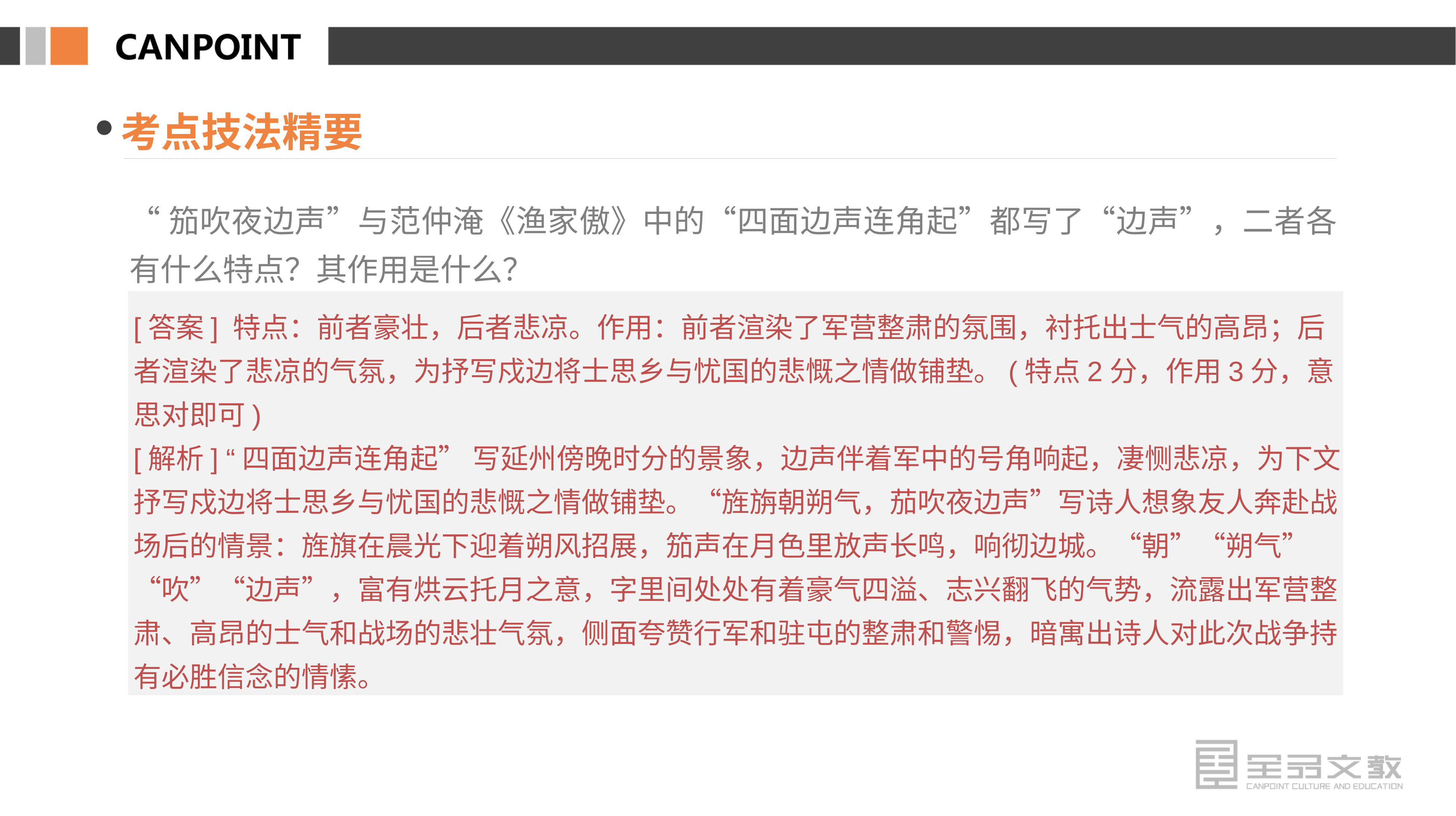

考点技法精要

“笳吹夜边声”与范仲淹《渔家傲》中的“四面边声连角起”都写了“边声”，二者各有什么特点？其作用是什么？

[答案] 特点：前者豪壮，后者悲凉。作用：前者渲染了军营整肃的氛围，衬托出士气的高昂；后者渲染了悲凉的气氛，为抒写戍边将士思乡与忧国的悲慨之情做铺垫。(特点2分，作用3分，意思对即可)
[解析] “四面边声连角起” 写延州傍晚时分的景象，边声伴着军中的号角响起，凄恻悲凉，为下文抒写戍边将士思乡与忧国的悲慨之情做铺垫。“旌旃朝朔气，茄吹夜边声”写诗人想象友人奔赴战场后的情景：旌旗在晨光下迎着朔风招展，笳声在月色里放声长鸣，响彻边城。“朝”“朔气”“吹”“边声”，富有烘云托月之意，字里间处处有着豪气四溢、志兴翻飞的气势，流露出军营整肃、高昂的士气和战场的悲壮气氛，侧面夸赞行军和驻屯的整肃和警惕，暗寓出诗人对此次战争持有必胜信念的情愫。